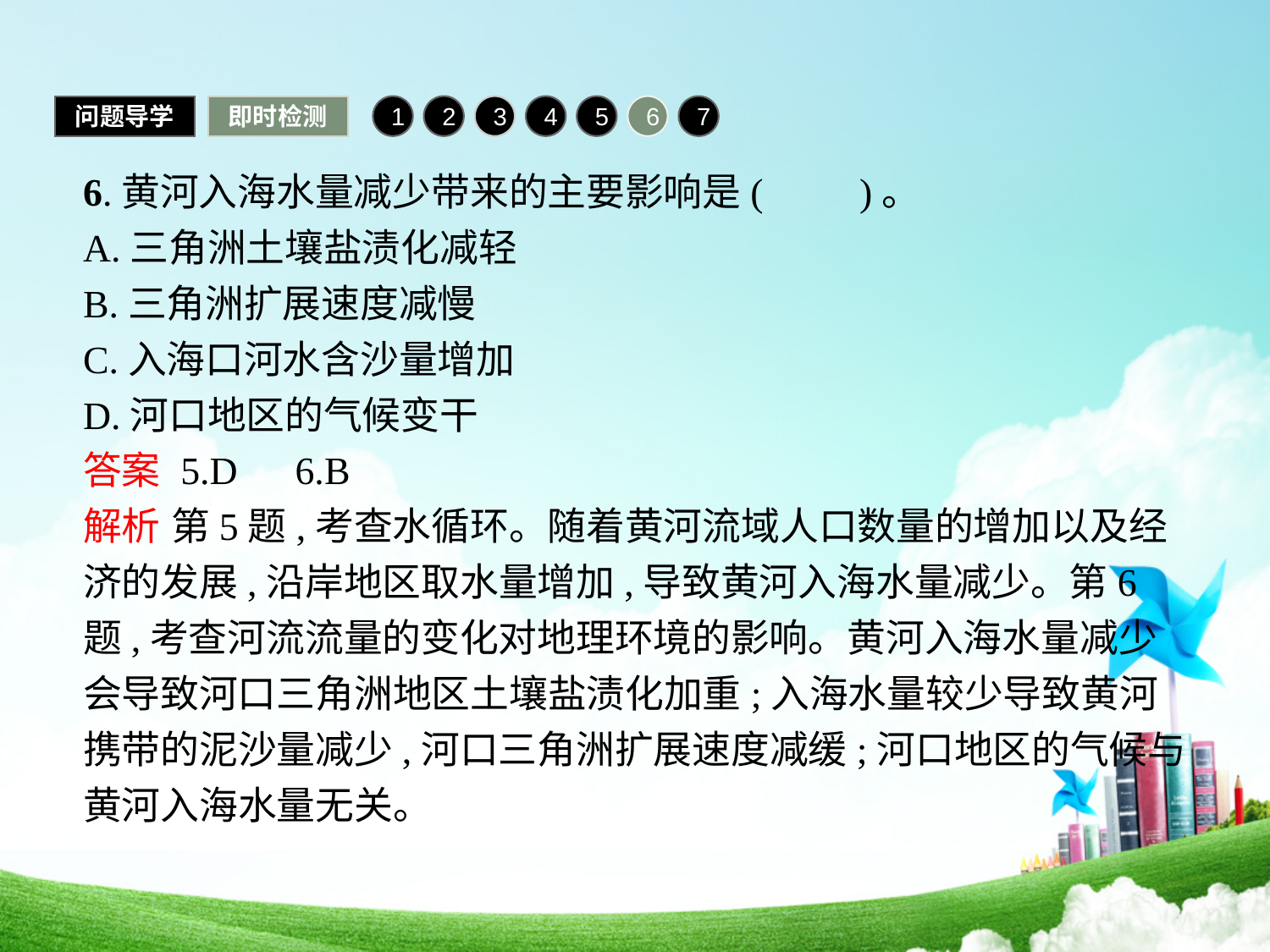

问题导学
即时检测
1
2
3
4
5
6
7
6.黄河入海水量减少带来的主要影响是(　　)。
A.三角洲土壤盐渍化减轻
B.三角洲扩展速度减慢
C.入海口河水含沙量增加
D.河口地区的气候变干
答案 5.D　6.B
解析 第5题,考查水循环。随着黄河流域人口数量的增加以及经济的发展,沿岸地区取水量增加,导致黄河入海水量减少。第6题,考查河流流量的变化对地理环境的影响。黄河入海水量减少会导致河口三角洲地区土壤盐渍化加重;入海水量较少导致黄河携带的泥沙量减少,河口三角洲扩展速度减缓;河口地区的气候与黄河入海水量无关。